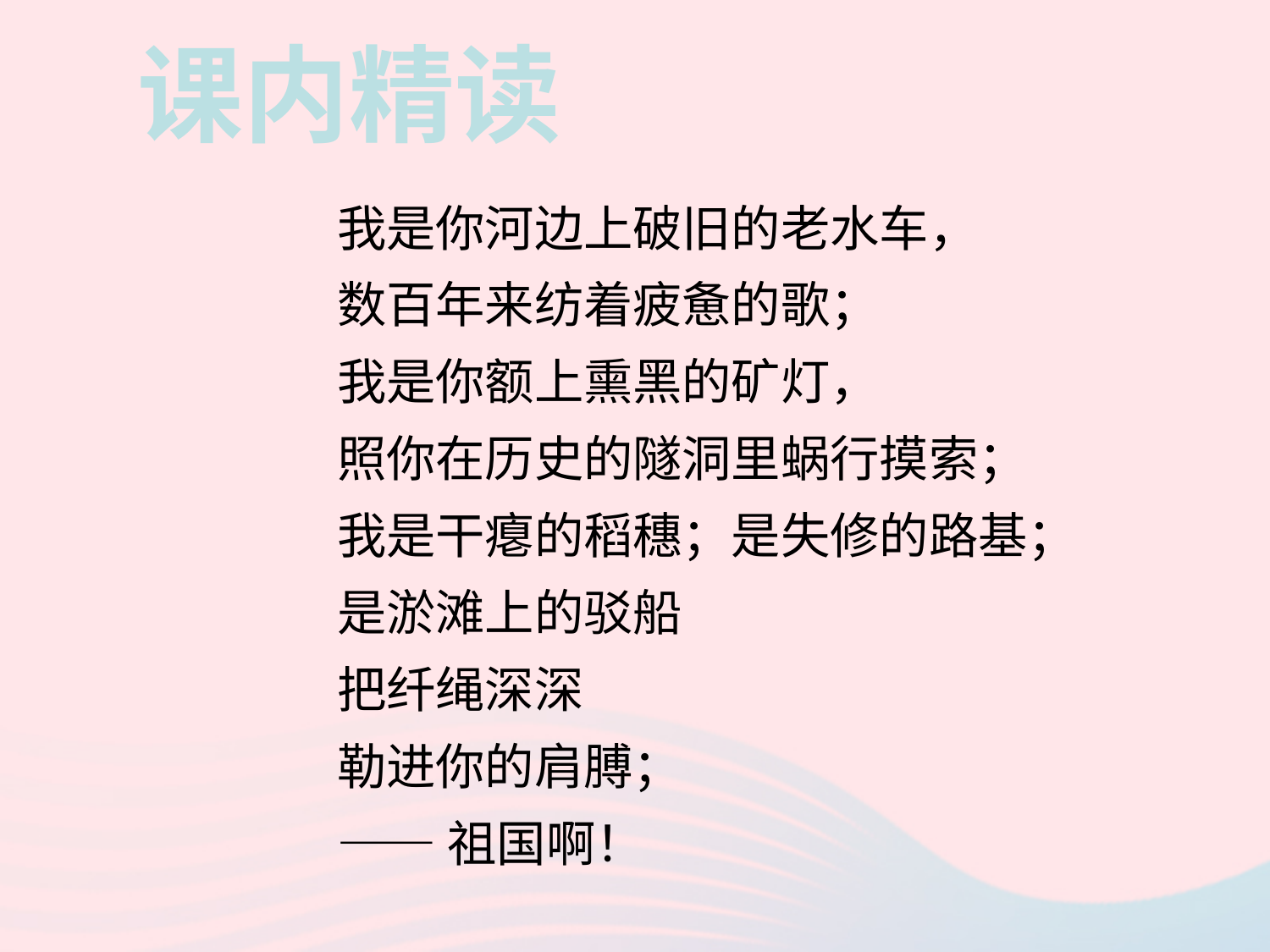

课内精读
我是你河边上破旧的老水车，
数百年来纺着疲惫的歌；
我是你额上熏黑的矿灯，
照你在历史的隧洞里蜗行摸索；
我是干瘪的稻穗；是失修的路基；
是淤滩上的驳船
把纤绳深深
勒进你的肩膊；
——祖国啊！